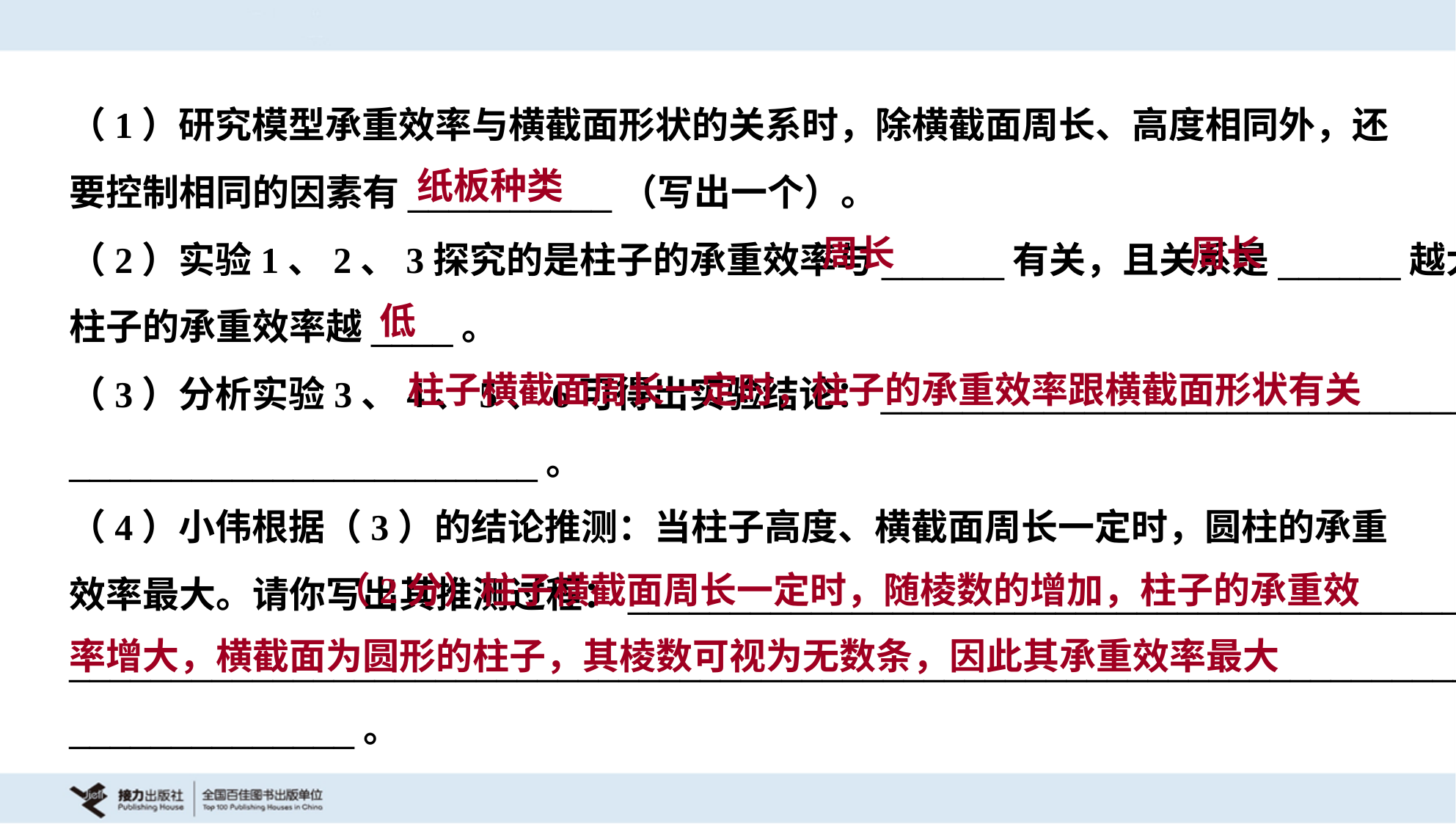

（1）研究模型承重效率与横截面形状的关系时，除横截面周长、高度相同外，还
要控制相同的因素有__________（写出一个）。
（2）实验1、2、3探究的是柱子的承重效率与______有关，且关系是______越大，
柱子的承重效率越____。
（3）分析实验3、4、5、6可得出实验结论：________________________________
_______________________。
纸板种类
周长
周长
低
                                        柱子横截面周长一定时，柱子的承重效率跟横截面形状有关
（4）小伟根据（3）的结论推测：当柱子高度、横截面周长一定时，圆柱的承重
效率最大。请你写出其推测过程：_________________________________________
_______________________________________________________________________
______________。
                               （2分）柱子横截面周长一定时，随棱数的增加，柱子的承重效率增大，横截面为圆形的柱子，其棱数可视为无数条，因此其承重效率最大